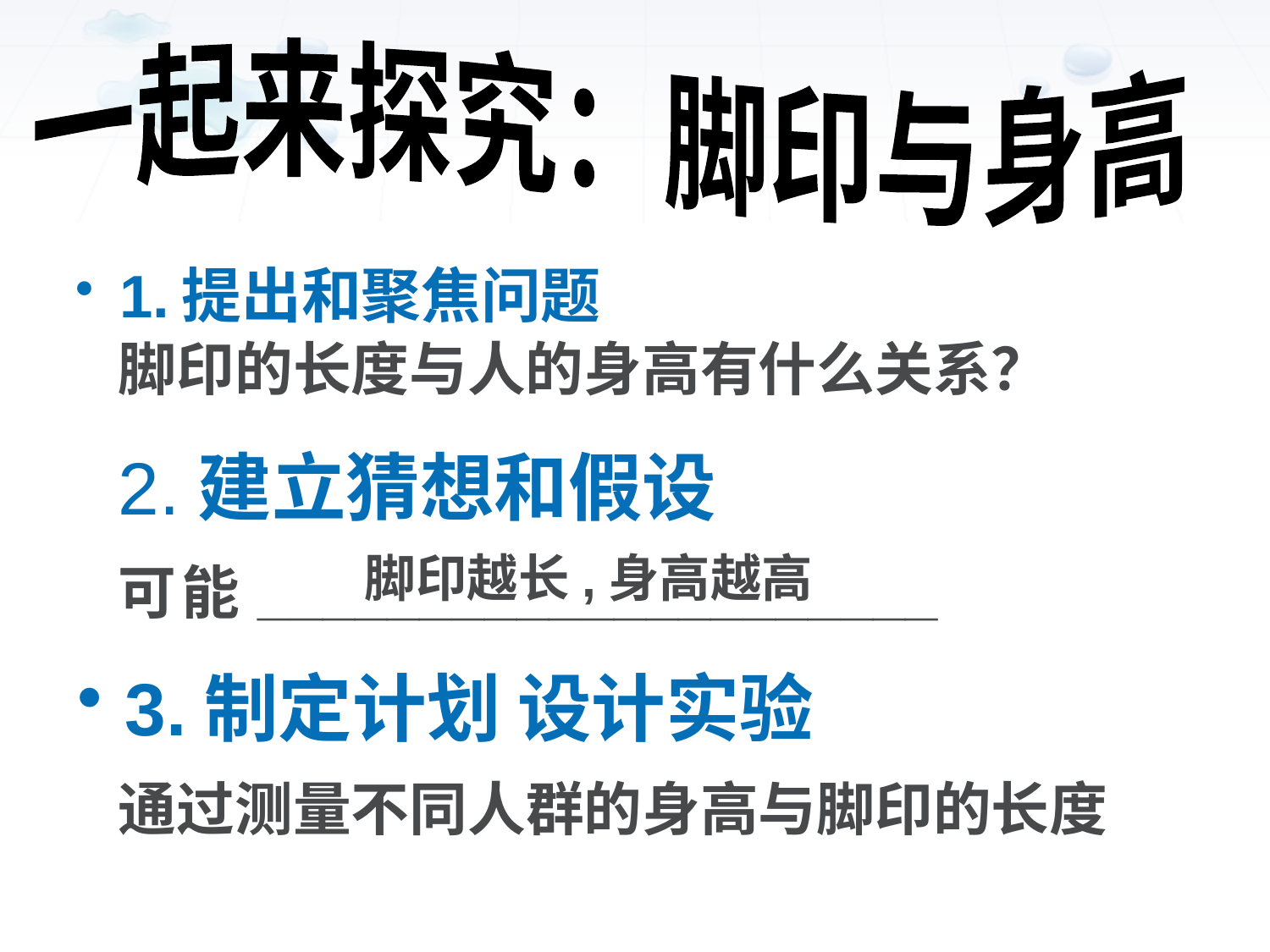

一起来探究：脚印与身高
1.提出和聚焦问题

脚印的长度与人的身高有什么关系？

2.建立猜想和假设
脚印越长,身高越高
可能_____________________
3.制定计划 设计实验
通过测量不同人群的身高与脚印的长度